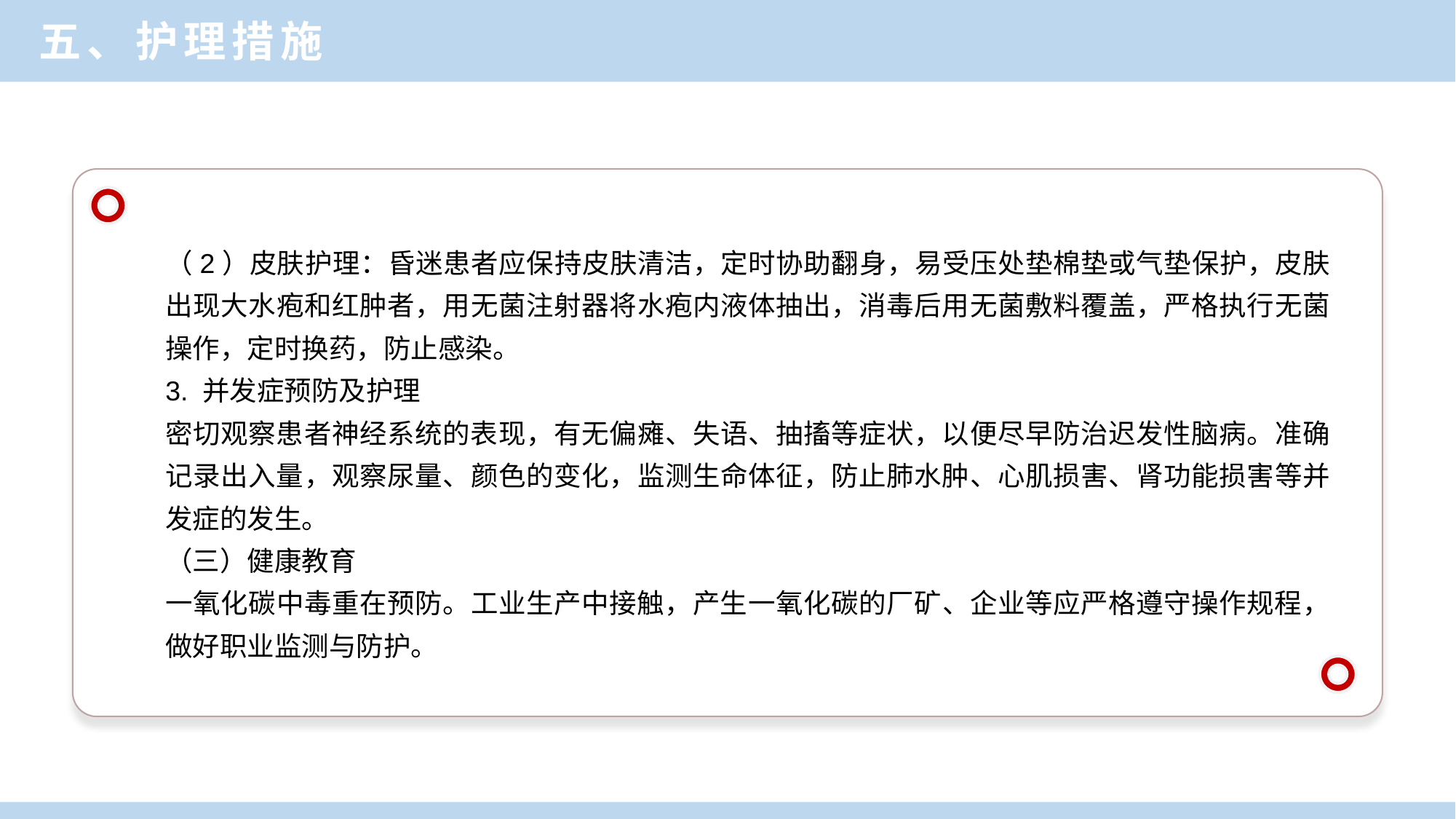

五、护理措施

（2）皮肤护理：昏迷患者应保持皮肤清洁，定时协助翻身，易受压处垫棉垫或气垫保护，皮肤出现大水疱和红肿者，用无菌注射器将水疱内液体抽出，消毒后用无菌敷料覆盖，严格执行无菌操作，定时换药，防止感染。
3. 并发症预防及护理
密切观察患者神经系统的表现，有无偏瘫、失语、抽搐等症状，以便尽早防治迟发性脑病。准确记录出入量，观察尿量、颜色的变化，监测生命体征，防止肺水肿、心肌损害、肾功能损害等并发症的发生。
（三）健康教育
一氧化碳中毒重在预防。工业生产中接触，产生一氧化碳的厂矿、企业等应严格遵守操作规程，做好职业监测与防护。